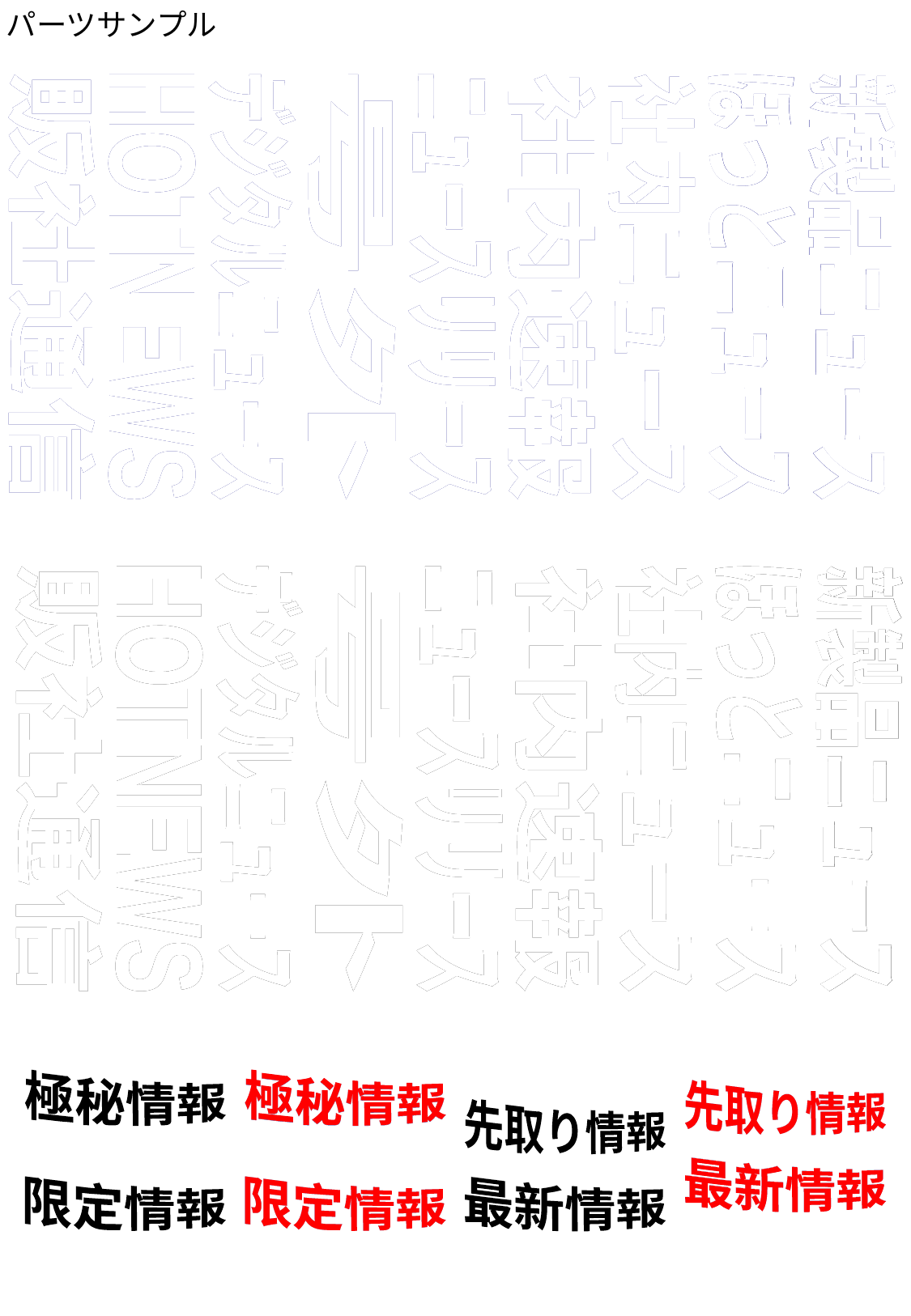

パーツサンプル
販社通信
販社通信
HOTNEWS
HOTNEWS
デジタルニュース
デジタルニュース
号外
号外
ニュースリリース
ニュースリリース
社内速報
社内速報
社内ニュース
社内ニュース
ほっとニュース
ほっとニュース
新製品ニュース
新製品ニュース
販社通信
販社通信
HOTNEWS
HOTNEWS
デジタルニュース
デジタルニュース
号外
号外
ニュースリリース
ニュースリリース
社内速報
社内速報
社内ニュース
社内ニュース
ほっとニュース
ほっとニュース
新製品ニュース
新製品ニュース
極秘情報
極秘情報
極秘情報
極秘情報
極秘情報
極秘情報
先取り情報
先取り情報
先取り情報
先取り情報
先取り情報
先取り情報
最新情報
最新情報
最新情報
限定情報
限定情報
限定情報
限定情報
限定情報
限定情報
最新情報
最新情報
最新情報